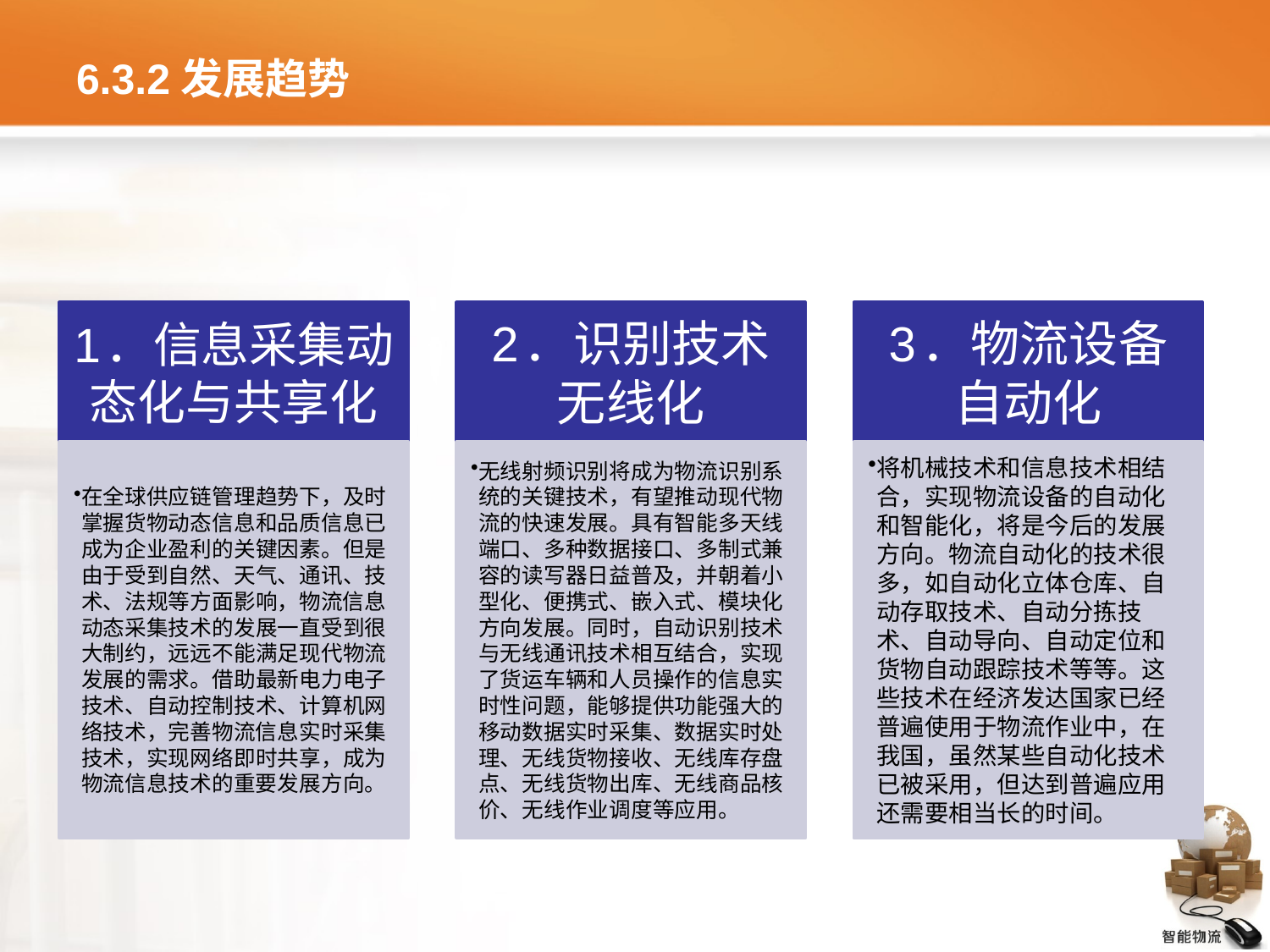

# 6.3.2发展趋势
1．信息采集动态化与共享化
在全球供应链管理趋势下，及时掌握货物动态信息和品质信息已成为企业盈利的关键因素。但是由于受到自然、天气、通讯、技术、法规等方面影响，物流信息动态采集技术的发展一直受到很大制约，远远不能满足现代物流发展的需求。借助最新电力电子技术、自动控制技术、计算机网络技术，完善物流信息实时采集技术，实现网络即时共享，成为物流信息技术的重要发展方向。
2．识别技术无线化
无线射频识别将成为物流识别系统的关键技术，有望推动现代物流的快速发展。具有智能多天线端口、多种数据接口、多制式兼容的读写器日益普及，并朝着小型化、便携式、嵌入式、模块化方向发展。同时，自动识别技术与无线通讯技术相互结合，实现了货运车辆和人员操作的信息实时性问题，能够提供功能强大的移动数据实时采集、数据实时处理、无线货物接收、无线库存盘点、无线货物出库、无线商品核价、无线作业调度等应用。
3．物流设备自动化
将机械技术和信息技术相结合，实现物流设备的自动化和智能化，将是今后的发展方向。物流自动化的技术很多，如自动化立体仓库、自动存取技术、自动分拣技术、自动导向、自动定位和货物自动跟踪技术等等。这些技术在经济发达国家已经普遍使用于物流作业中，在我国，虽然某些自动化技术已被采用，但达到普遍应用还需要相当长的时间。